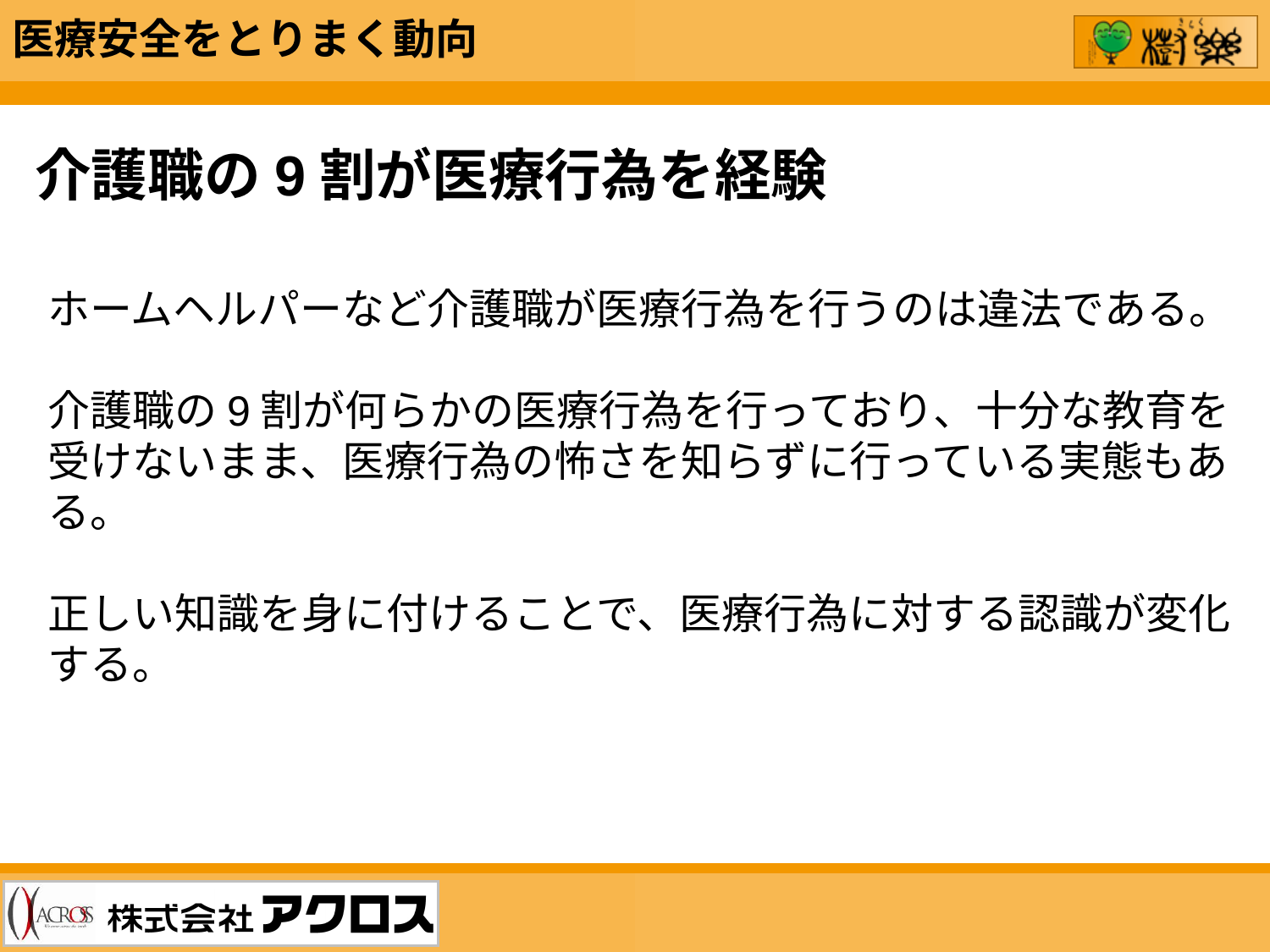

医療安全をとりまく動向
介護職の9割が医療行為を経験
ホームヘルパーなど介護職が医療行為を行うのは違法である。

介護職の9割が何らかの医療行為を行っており、十分な教育を受けないまま、医療行為の怖さを知らずに行っている実態もある。

正しい知識を身に付けることで、医療行為に対する認識が変化する。